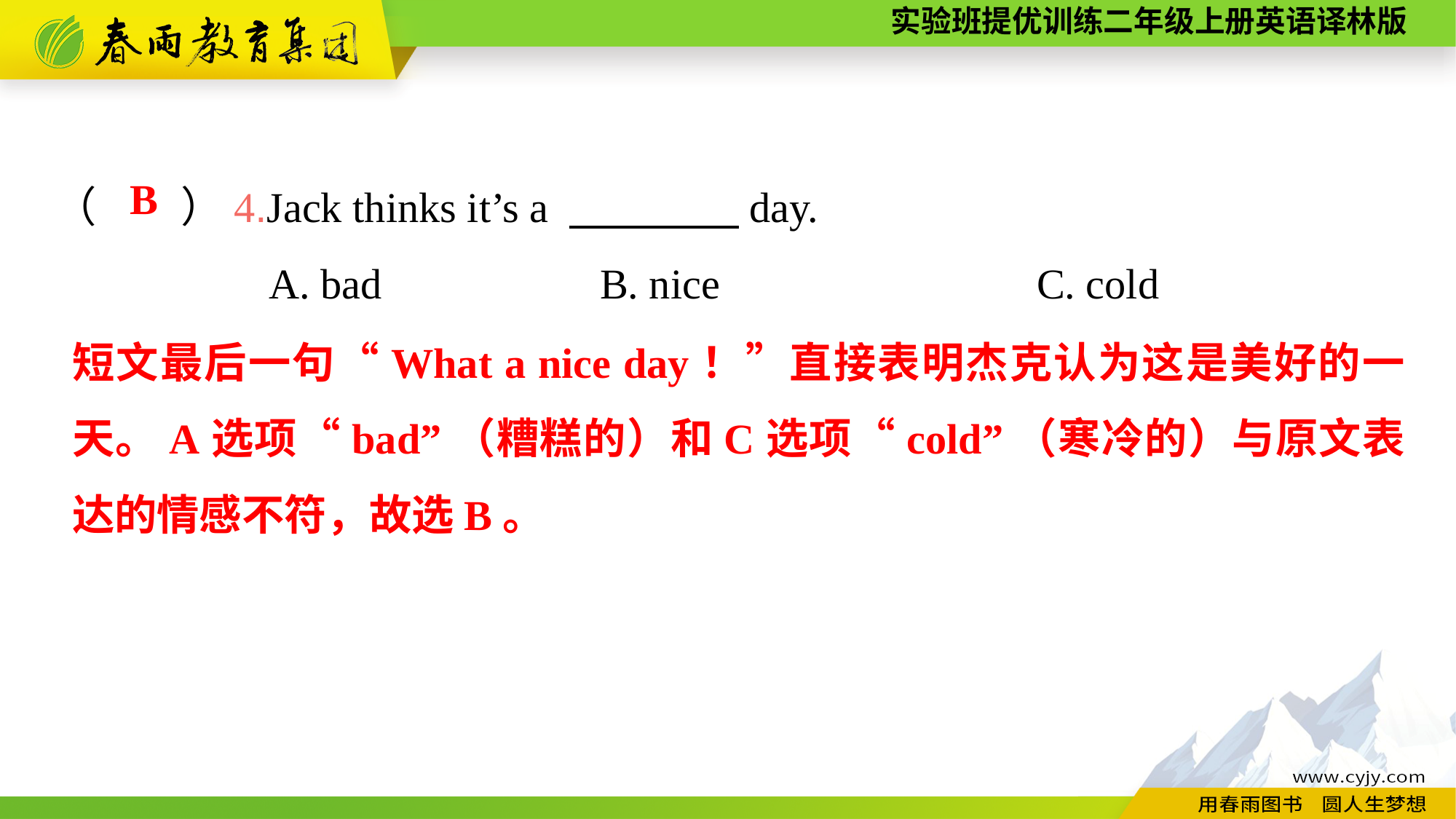

（　　）4.Jack thinks it’s a 　　　　day.
A. bad		B. nice			C. cold
B
短文最后一句“What a nice day！”直接表明杰克认为这是美好的一天。A选项“bad”（糟糕的）和C选项“cold”（寒冷的）与原文表达的情感不符，故选B。